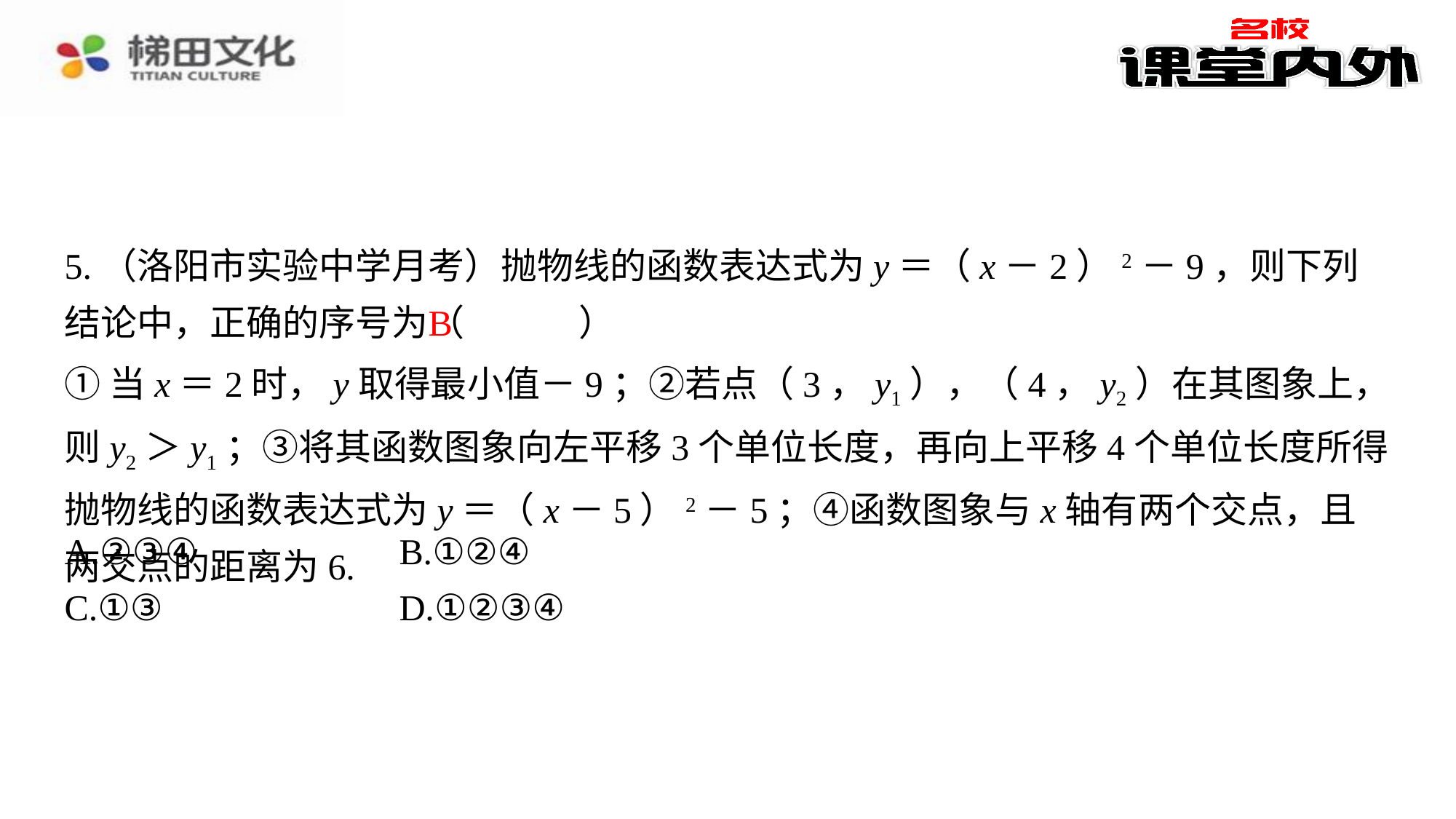

5.（洛阳市实验中学月考）抛物线的函数表达式为y＝（x－2）2－9，则下列结论中，正确的序号为（　B　）
B
①当x＝2时，y取得最小值－9；②若点（3，y1），（4，y2）在其图象上，则y2＞y1；③将其函数图象向左平移3个单位长度，再向上平移4个单位长度所得抛物线的函数表达式为y＝（x－5）2－5；④函数图象与x轴有两个交点，且两交点的距离为6.
| A.②③④ | B.①②④ |
| --- | --- |
| C.①③ | D.①②③④ |